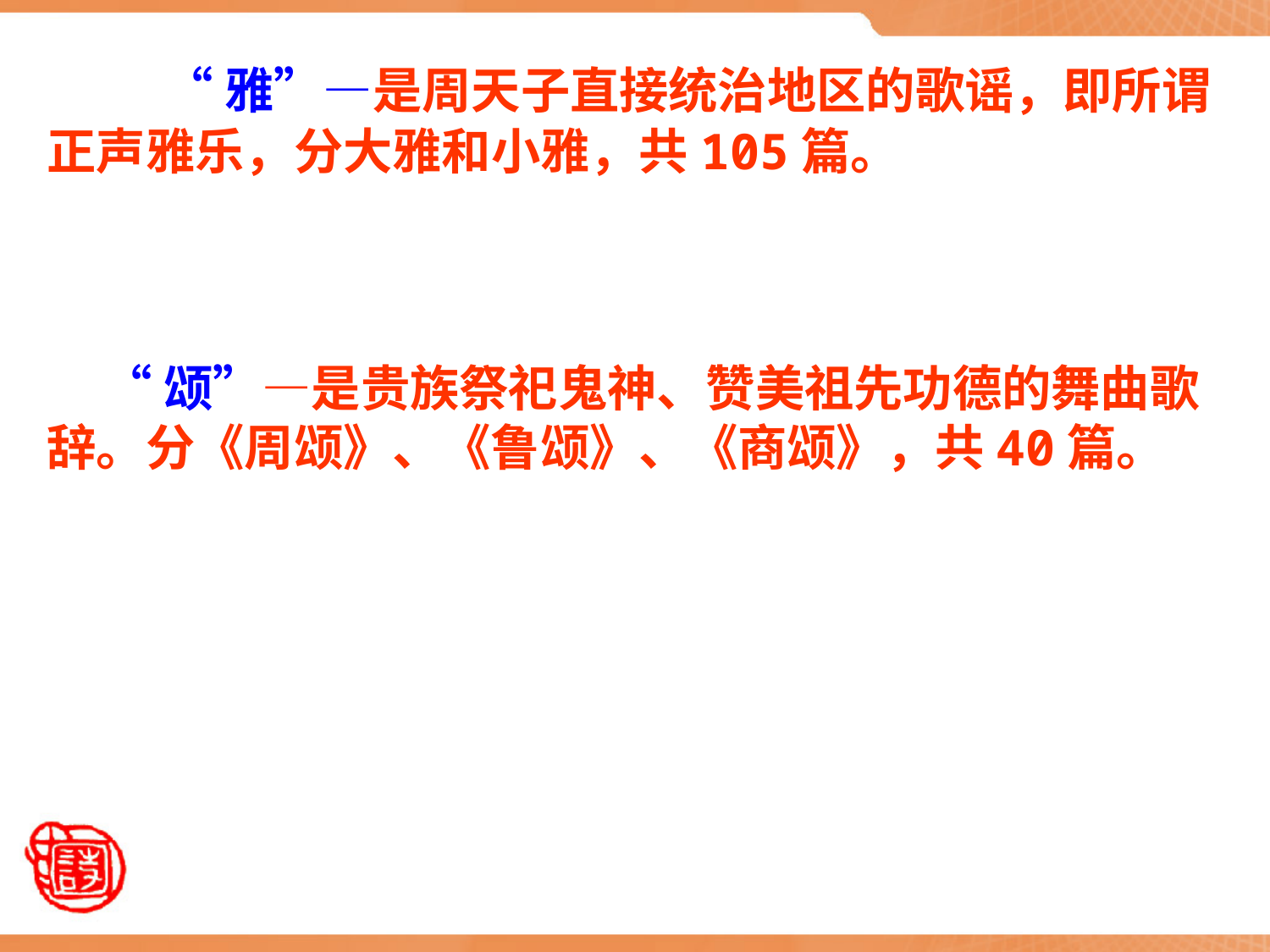

“雅”—是周天子直接统治地区的歌谣，即所谓正声雅乐，分大雅和小雅，共105篇。

     “颂”—是贵族祭祀鬼神、赞美祖先功德的舞曲歌辞。分《周颂》、《鲁颂》、《商颂》，共40篇。